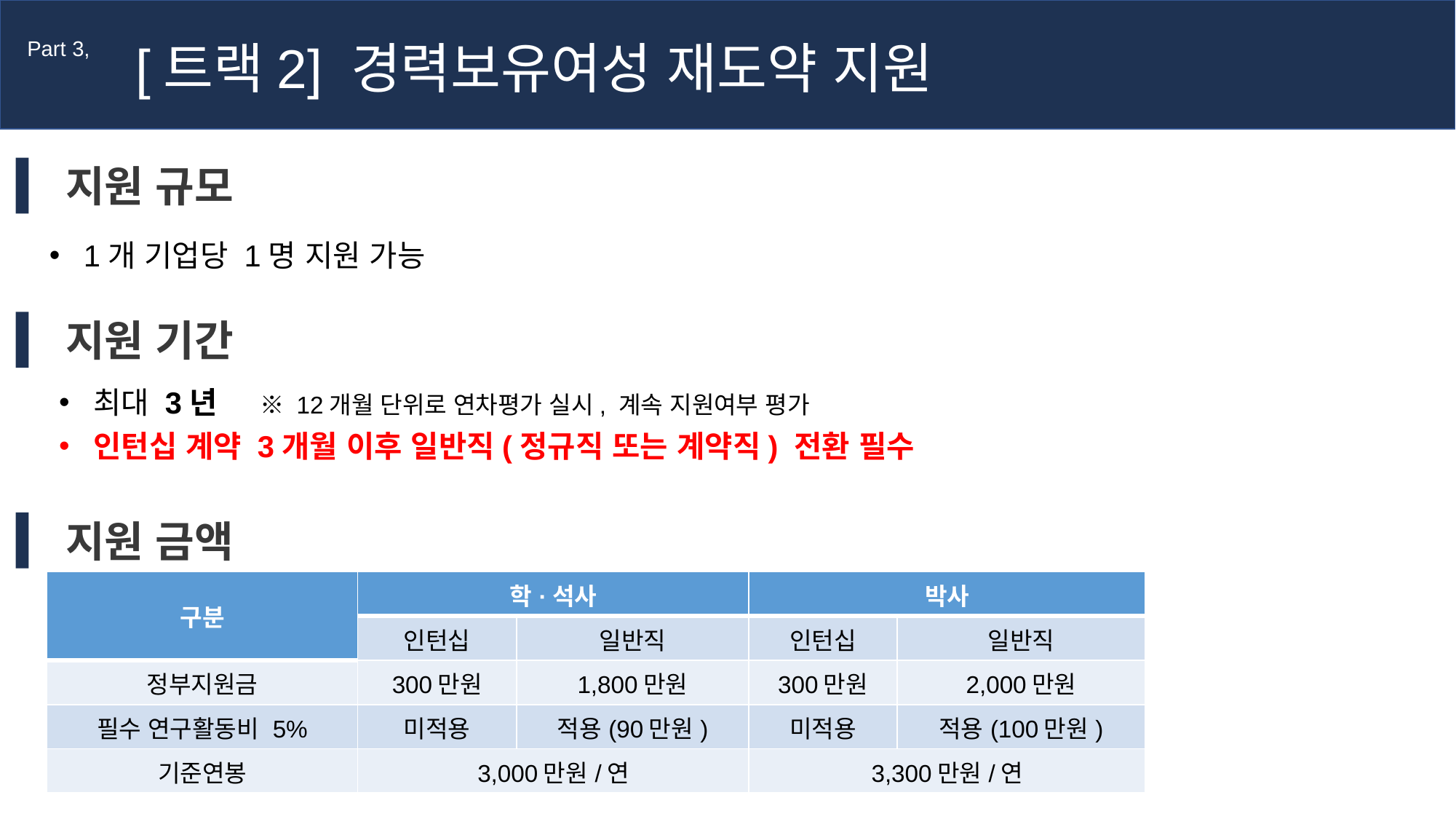

[트랙2] 경력보유여성 재도약 지원
Part 3,
지원 규모

1개 기업당 1명 지원 가능
지원 기간

최대 3년     ※ 12개월 단위로 연차평가 실시, 계속 지원여부 평가
인턴십 계약 3개월 이후 일반직(정규직 또는 계약직) 전환 필수
지원 금액

| 구분 | 학·석사 |  | 박사 |  |
| --- | --- | --- | --- | --- |
|  | 인턴십 | 일반직 | 인턴십 | 일반직 |
| 정부지원금 | 300만원 | 1,800만원 | 300만원 | 2,000만원 |
| 필수 연구활동비 5% | 미적용 | 적용(90만원) | 미적용 | 적용(100만원) |
| 기준연봉 | 3,000만원/연 |  | 3,300만원/연 |  |